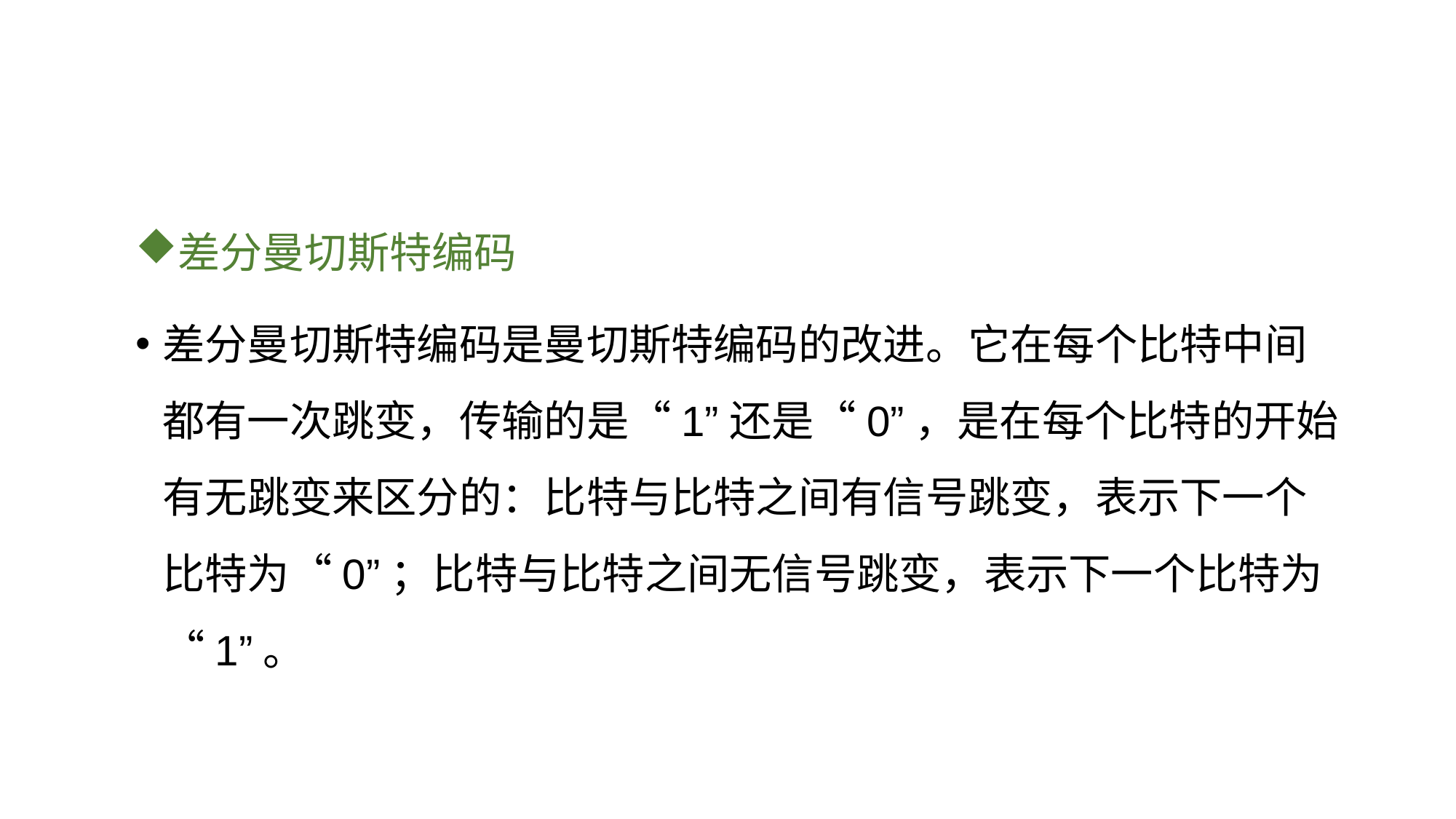

差分曼切斯特编码
差分曼切斯特编码是曼切斯特编码的改进。它在每个比特中间都有一次跳变，传输的是“1”还是“0”，是在每个比特的开始有无跳变来区分的：比特与比特之间有信号跳变，表示下一个比特为“0”；比特与比特之间无信号跳变，表示下一个比特为“1”。